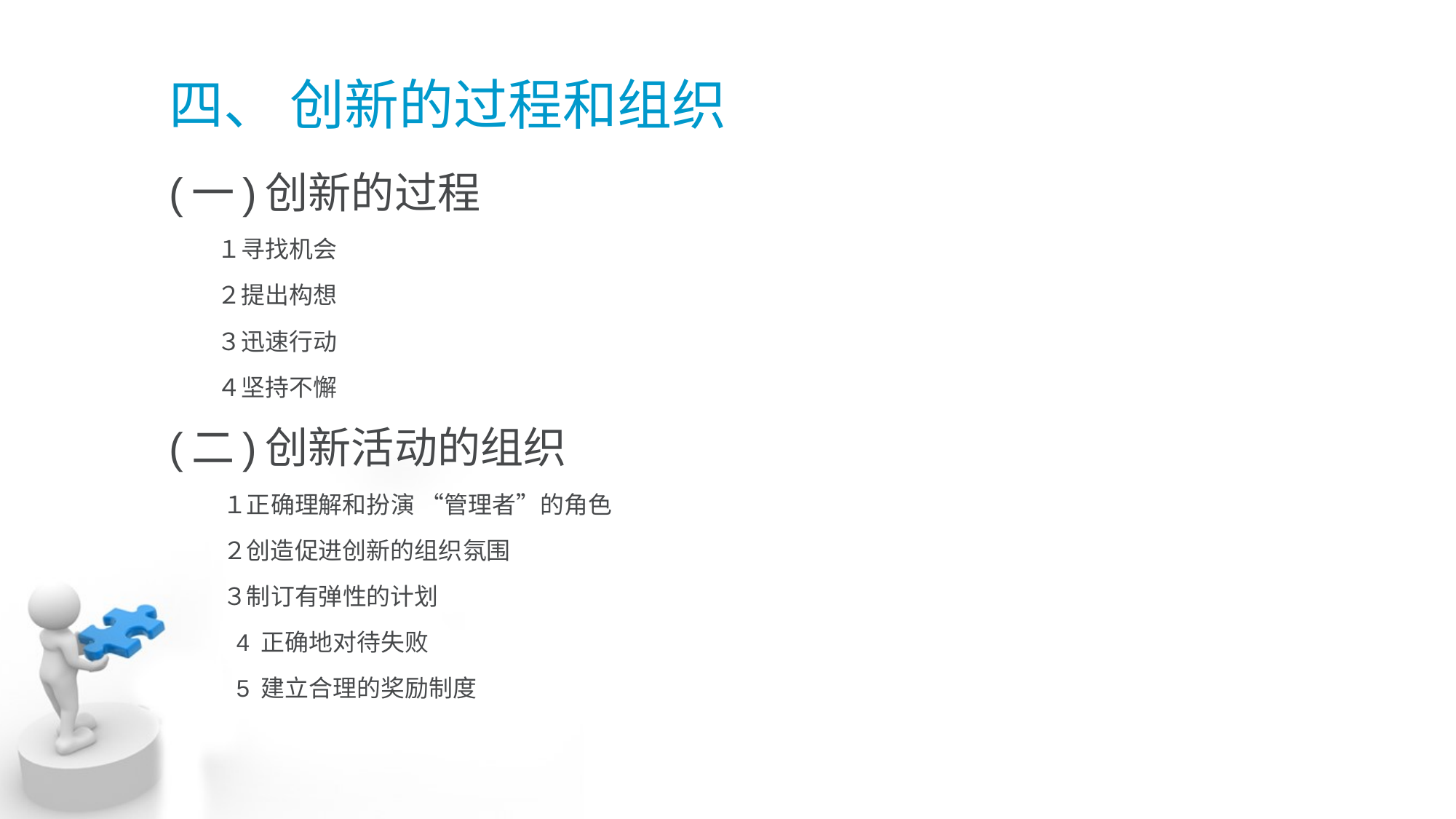

# 四、 创新的过程和组织
(一)创新的过程
        １寻找机会
        ２提出构想
        ３迅速行动
        ４坚持不懈
(二)创新活动的组织
         １正确理解和扮演 “管理者”的角色
         ２创造促进创新的组织氛围
         ３制订有弹性的计划
          4 正确地对待失败
          5 建立合理的奖励制度